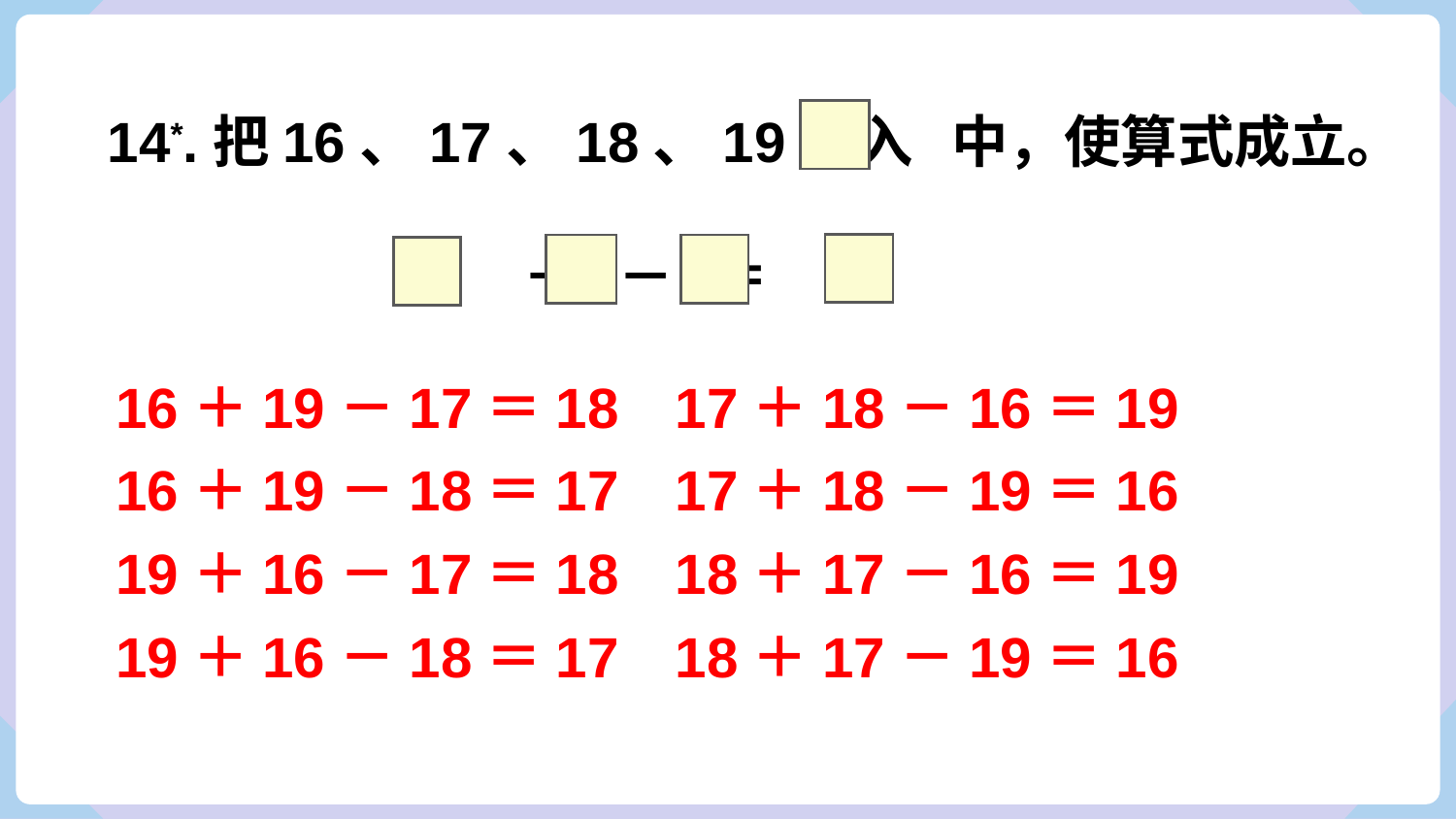

14*.把16、17、18、19填入   中，使算式成立。

＋   －   ＝

16＋19－17＝18
17＋18－16＝19
16＋19－18＝17
17＋18－19＝16
19＋16－17＝18
18＋17－16＝19
19＋16－18＝17
18＋17－19＝16